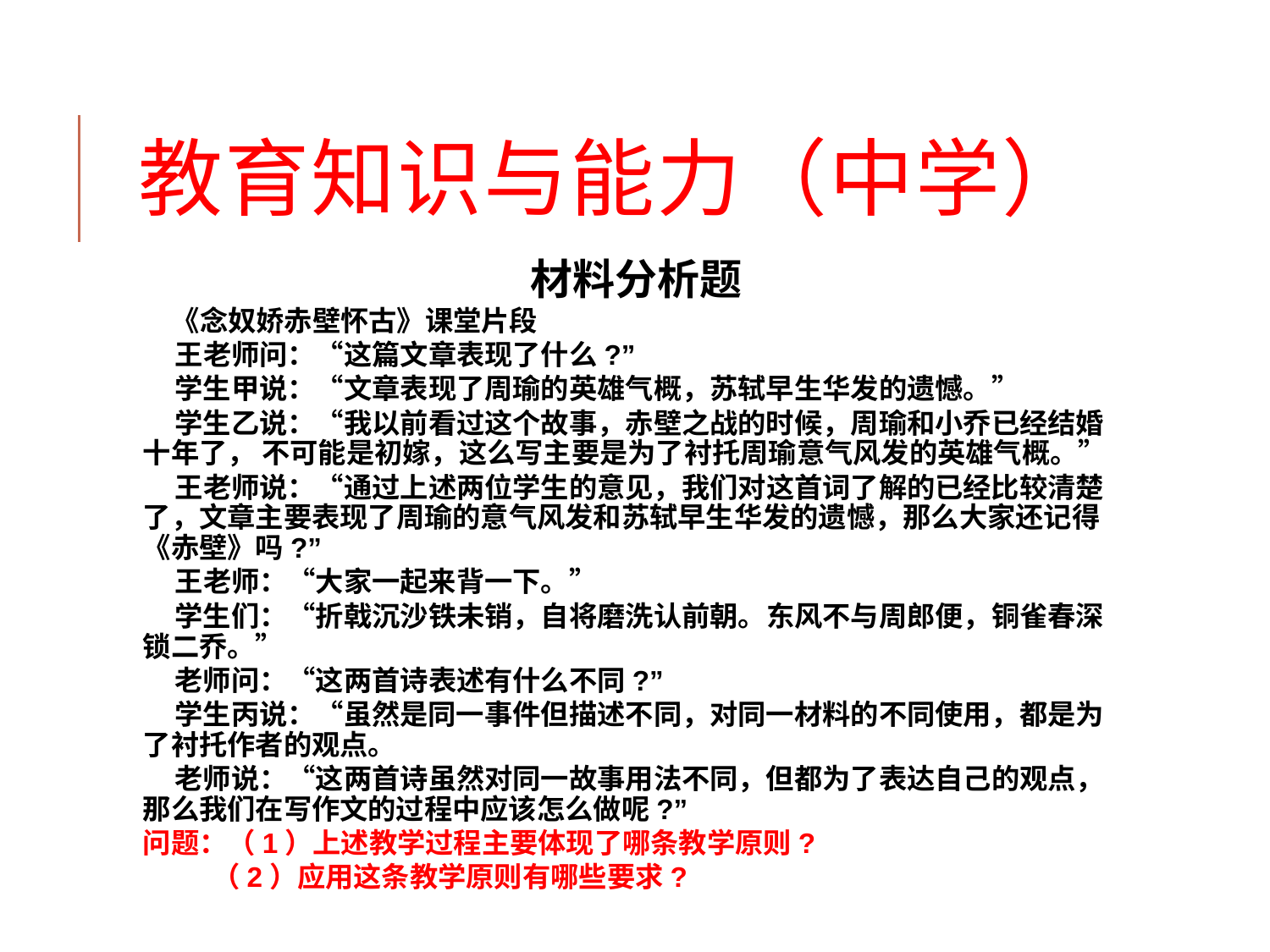

教育知识与能力（中学）
材料分析题
    《念奴娇赤壁怀古》课堂片段
    王老师问：“这篇文章表现了什么?”
    学生甲说：“文章表现了周瑜的英雄气概，苏轼早生华发的遗憾。”
    学生乙说：“我以前看过这个故事，赤壁之战的时候，周瑜和小乔已经结婚十年了， 不可能是初嫁，这么写主要是为了衬托周瑜意气风发的英雄气概。”
    王老师说：“通过上述两位学生的意见，我们对这首词了解的已经比较清楚了，文章主要表现了周瑜的意气风发和苏轼早生华发的遗憾，那么大家还记得《赤壁》吗?”
    王老师：“大家一起来背一下。”
    学生们：“折戟沉沙铁未销，自将磨洗认前朝。东风不与周郎便，铜雀春深锁二乔。”
    老师问：“这两首诗表述有什么不同?”
    学生丙说：“虽然是同一事件但描述不同，对同一材料的不同使用，都是为了衬托作者的观点。
    老师说：“这两首诗虽然对同一故事用法不同，但都为了表达自己的观点，那么我们在写作文的过程中应该怎么做呢?”
问题：（1）上述教学过程主要体现了哪条教学原则?
　　  （2）应用这条教学原则有哪些要求?